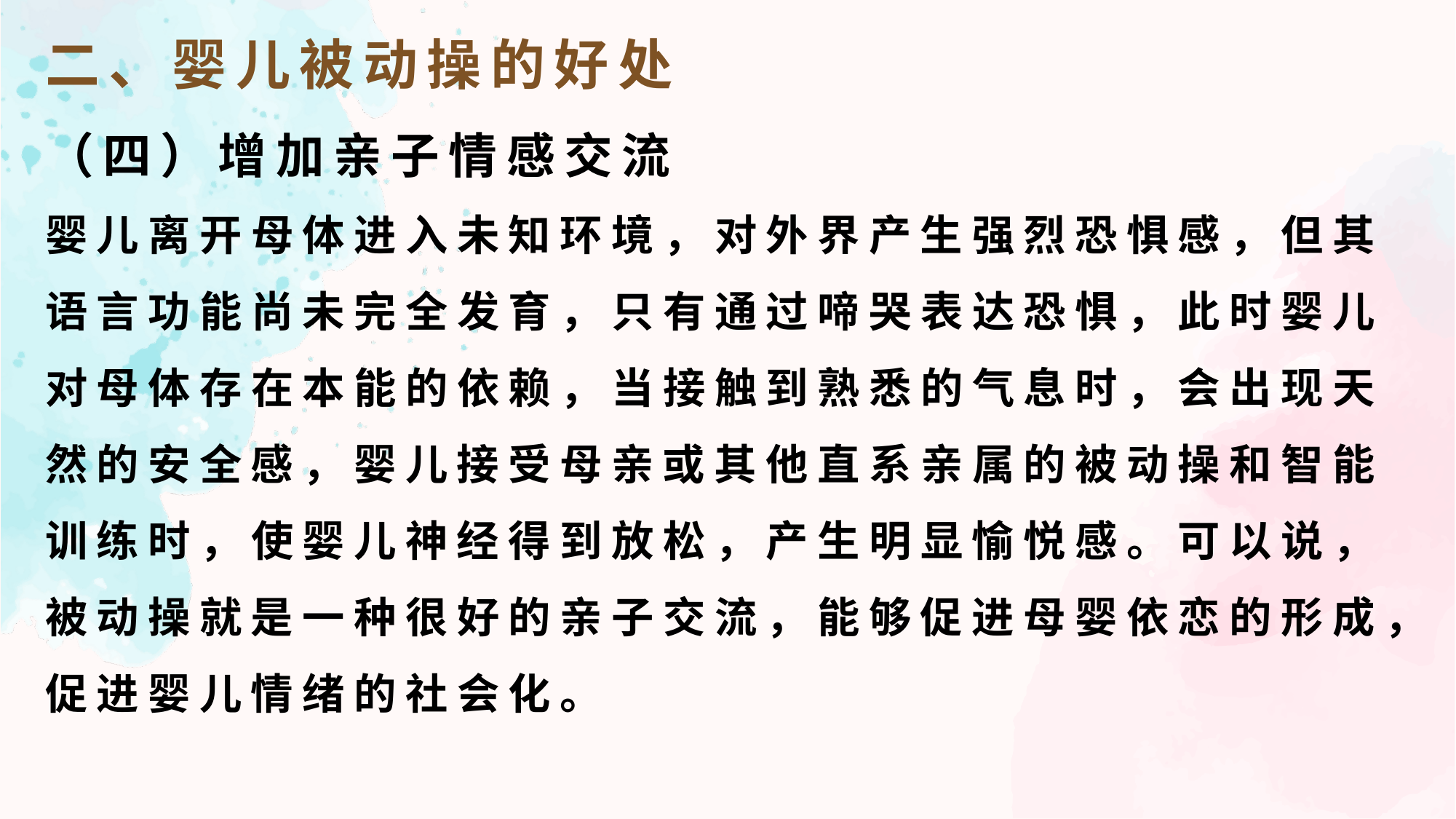

二、婴儿被动操的好处
（四）增加亲子情感交流
婴儿离开母体进入未知环境，对外界产生强烈恐惧感，但其语言功能尚未完全发育，只有通过啼哭表达恐惧，此时婴儿对母体存在本能的依赖，当接触到熟悉的气息时，会出现天然的安全感，婴儿接受母亲或其他直系亲属的被动操和智能训练时，使婴儿神经得到放松，产生明显愉悦感。可以说，被动操就是一种很好的亲子交流，能够促进母婴依恋的形成，促进婴儿情绪的社会化。